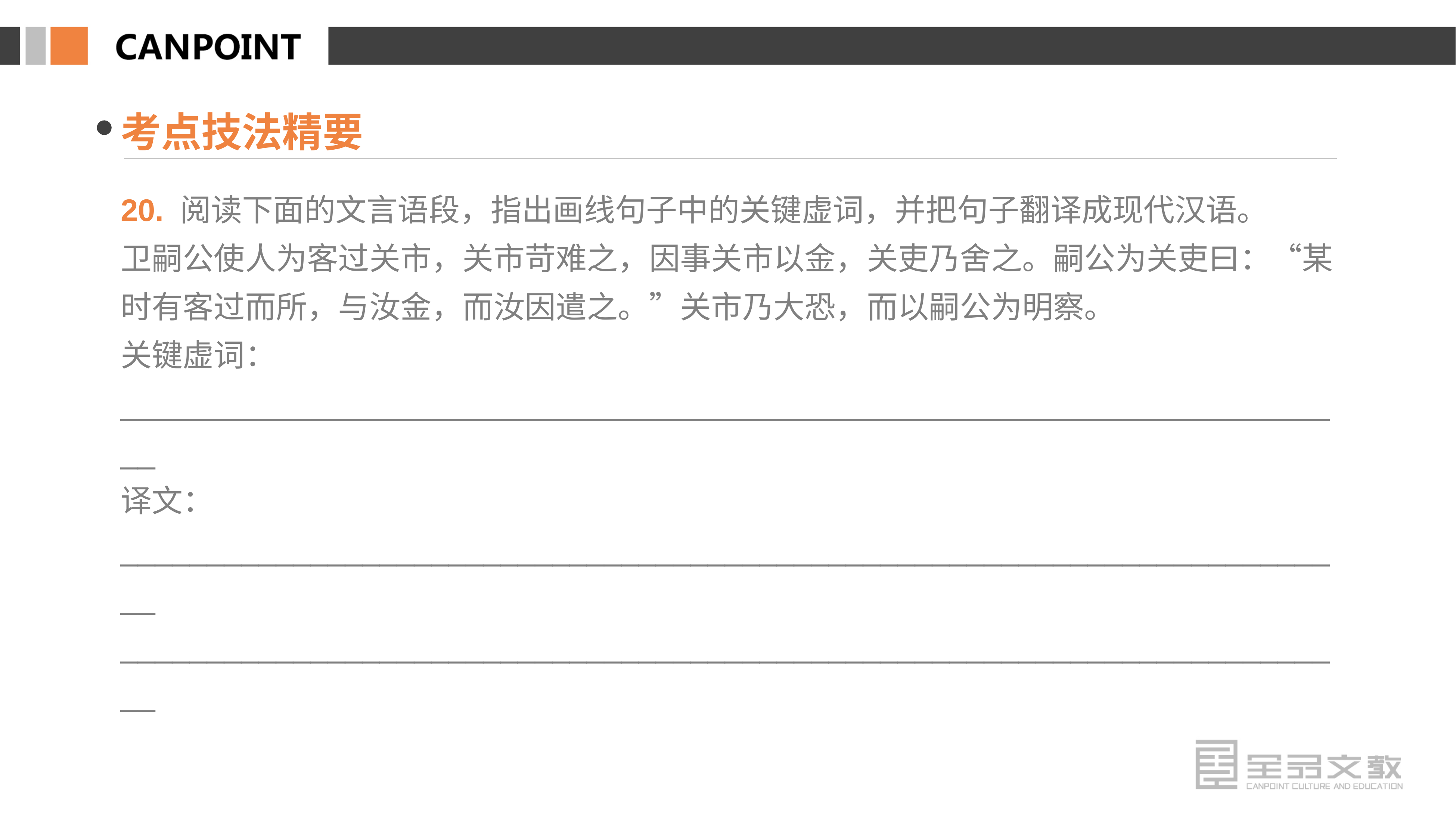

考点技法精要

20. 阅读下面的文言语段，指出画线句子中的关键虚词，并把句子翻译成现代汉语。
卫嗣公使人为客过关市，关市苛难之，因事关市以金，关吏乃舍之。嗣公为关吏曰：“某时有客过而所，与汝金，而汝因遣之。”关市乃大恐，而以嗣公为明察。
关键虚词：________________________________________________________________________
译文：________________________________________________________________________
________________________________________________________________________